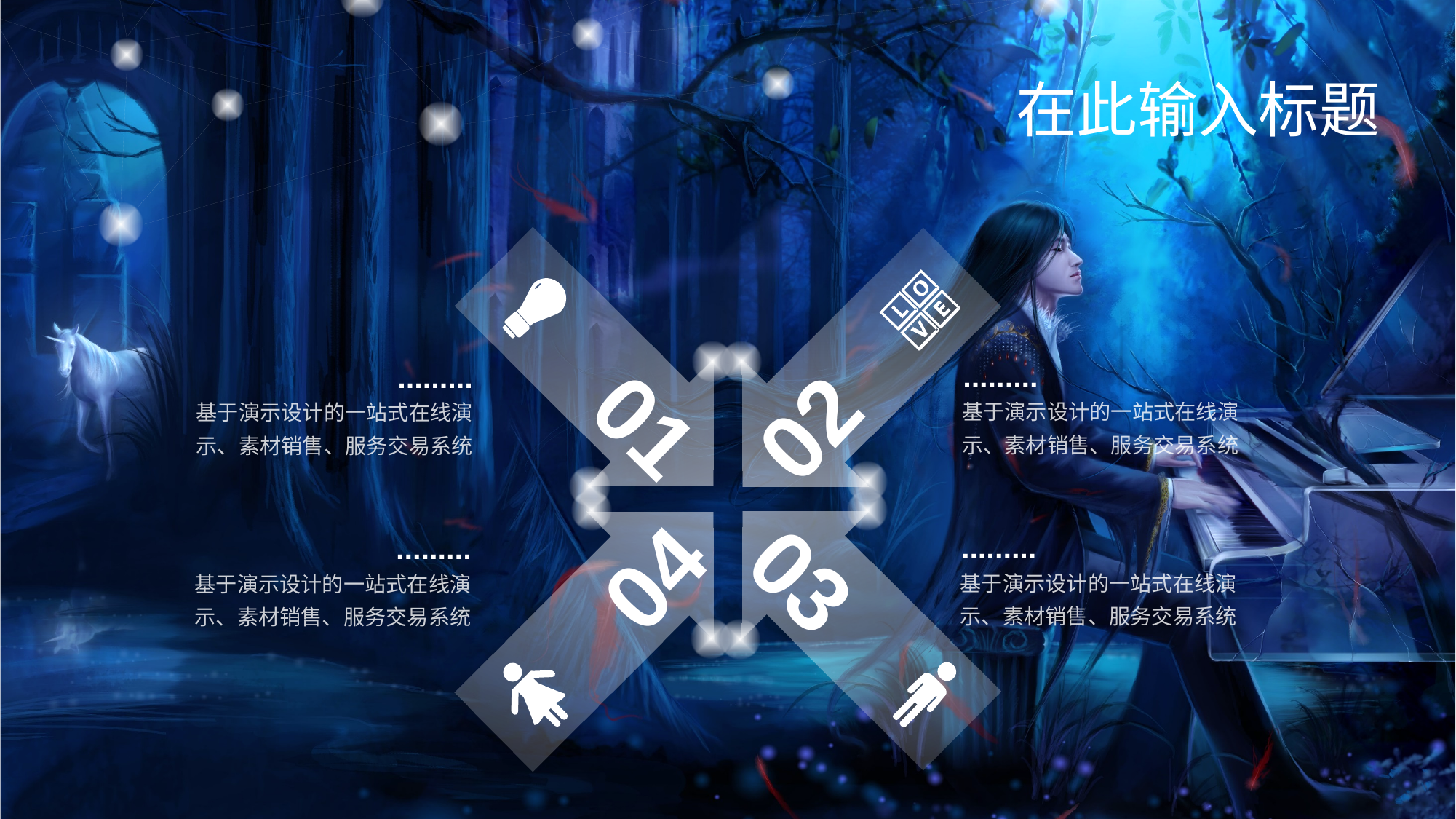

在此输入标题

01

02

.........
基于演示设计的一站式在线演示、素材销售、服务交易系统
.........
基于演示设计的一站式在线演示、素材销售、服务交易系统

04

03

.........
基于演示设计的一站式在线演示、素材销售、服务交易系统
.........
基于演示设计的一站式在线演示、素材销售、服务交易系统